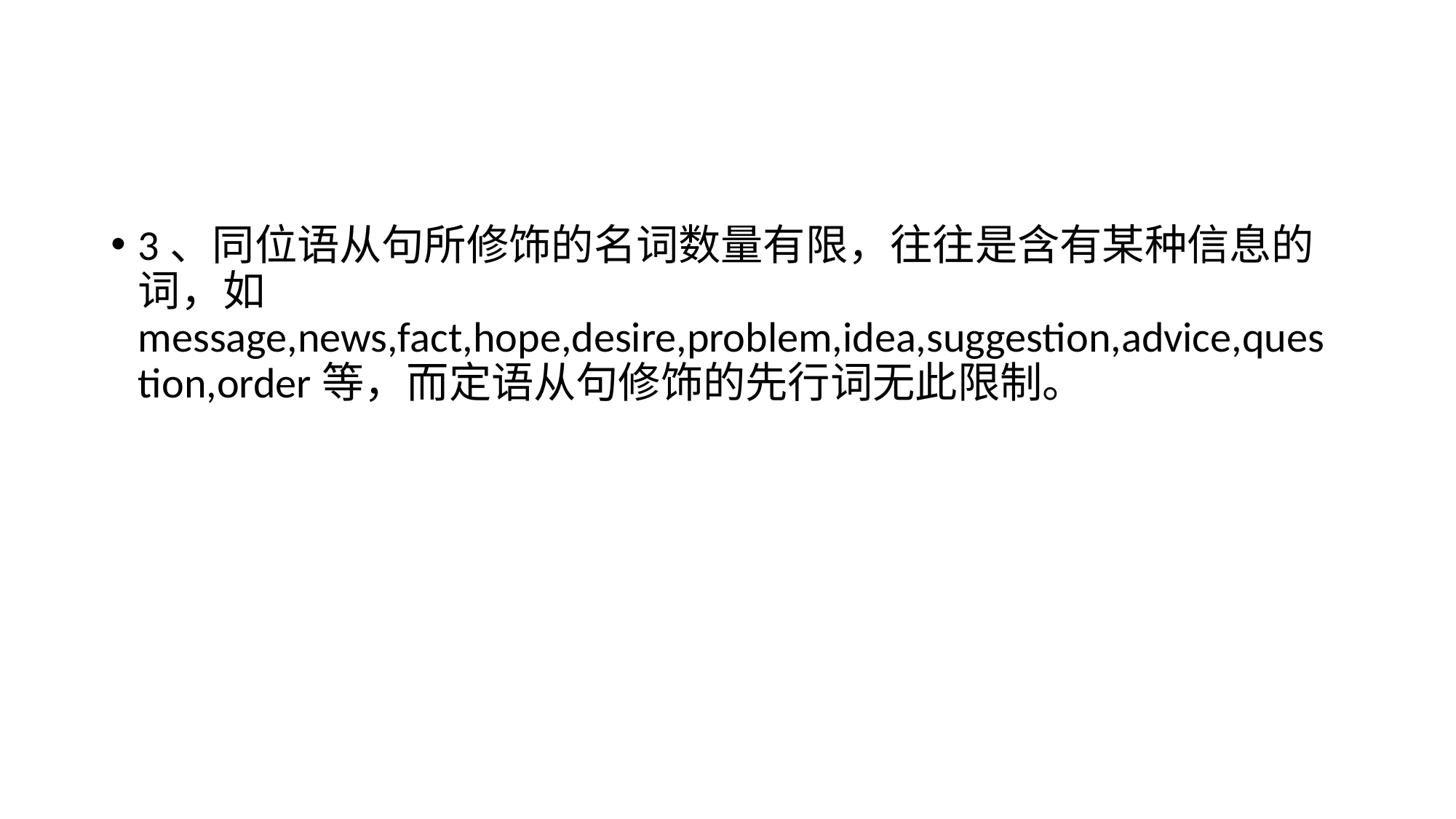

#
3、同位语从句所修饰的名词数量有限，往往是含有某种信息的词，如     message,news,fact,hope,desire,problem,idea,suggestion,advice,question,order等，而定语从句修饰的先行词无此限制。